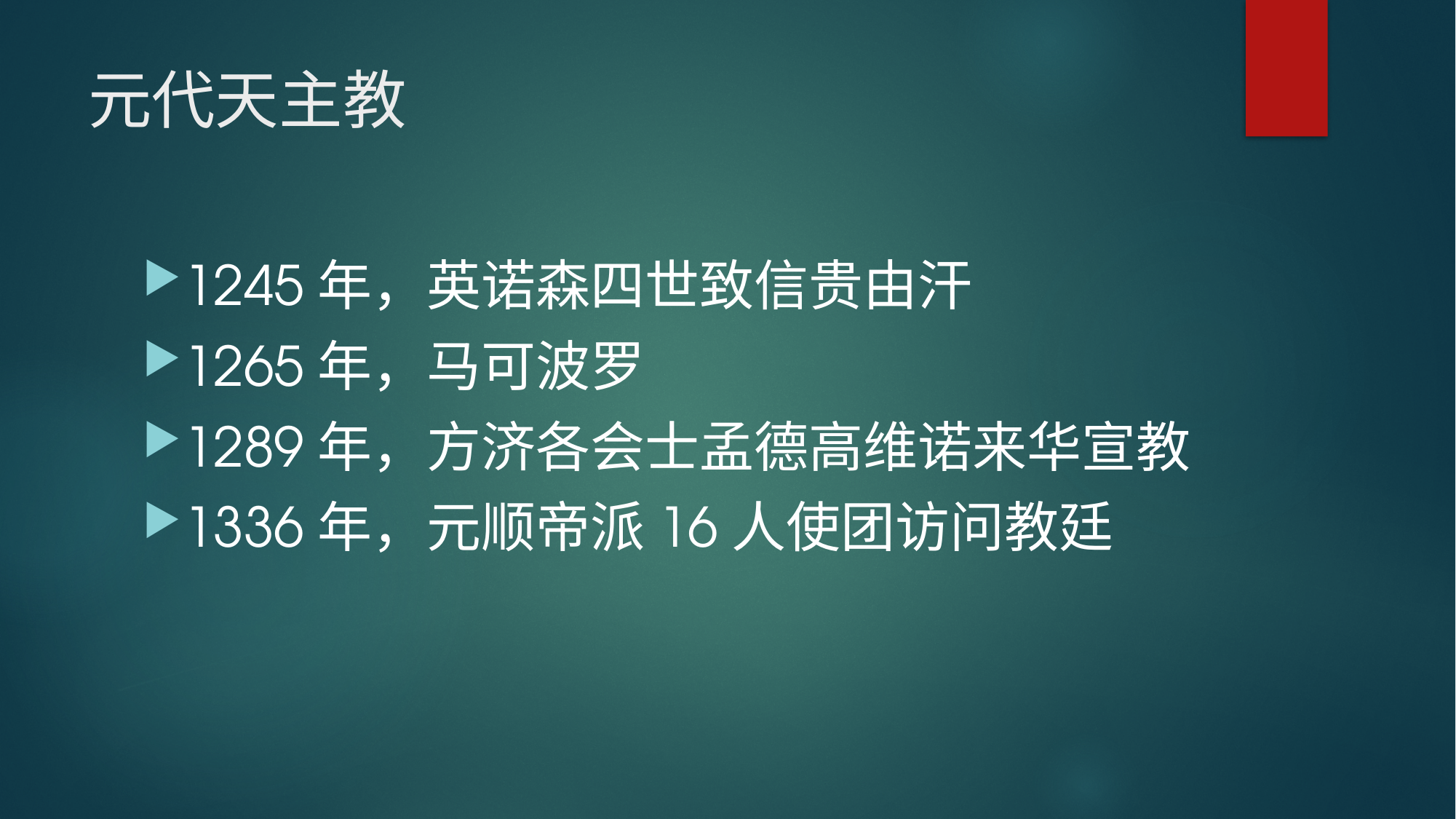

# 元代天主教
1245年，英诺森四世致信贵由汗
1265年，马可波罗
1289年，方济各会士孟德高维诺来华宣教
1336年，元顺帝派16人使团访问教廷